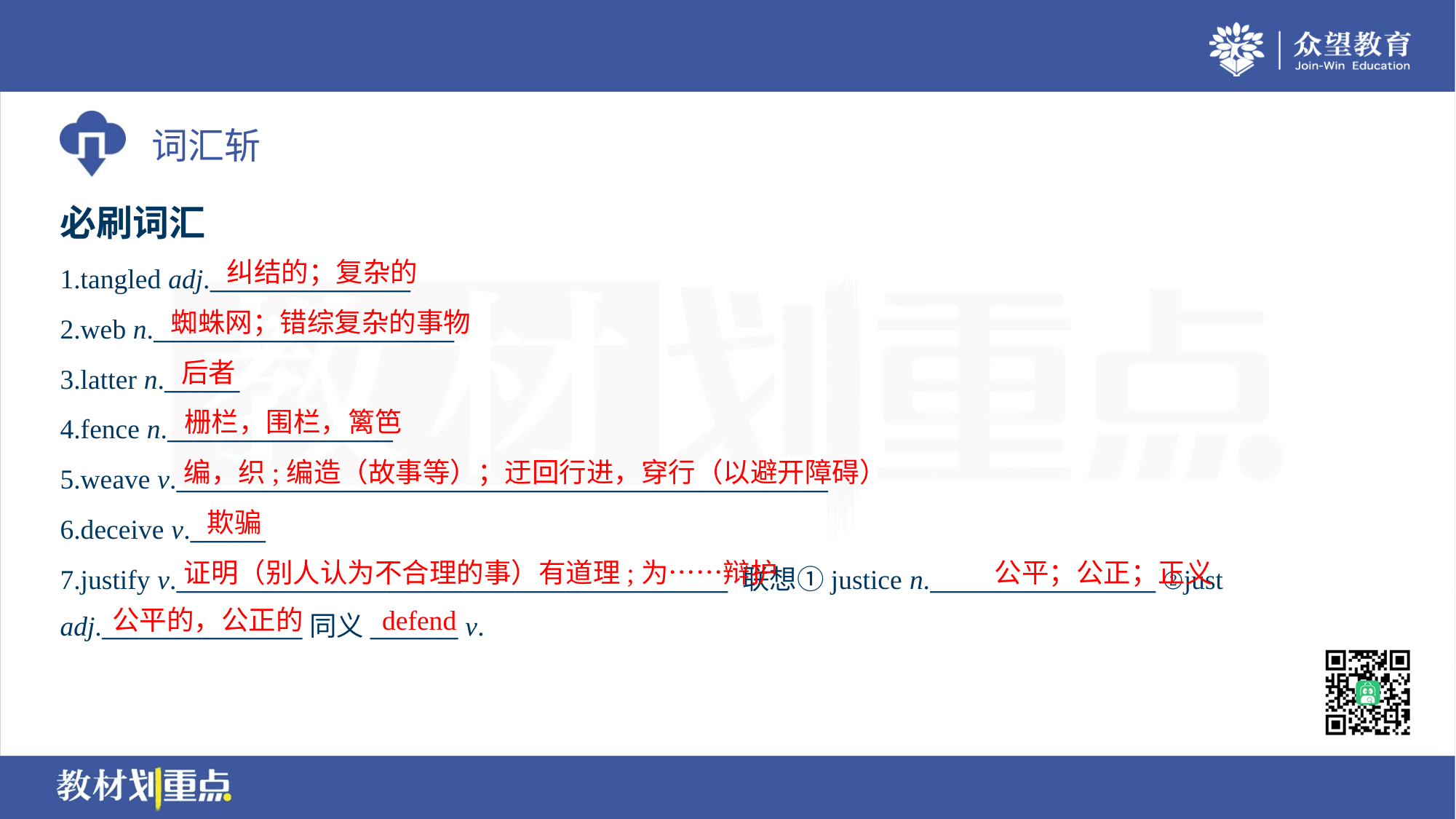

必刷词汇
纠结的；复杂的
1.tangled adj.________________
2.web n.________________________
3.latter n.______
4.fence n.__________________
5.weave v.____________________________________________________
6.deceive v.______
7.justify v.____________________________________________ 联想①justice n.__________________ ②just
adj.________________同义_______ v.
蜘蛛网；错综复杂的事物
后者
栅栏，围栏，篱笆
编，织;编造（故事等）；迂回行进，穿行（以避开障碍）
欺骗
证明（别人认为不合理的事）有道理;为……辩护
公平；公正；正义
公平的，公正的
defend